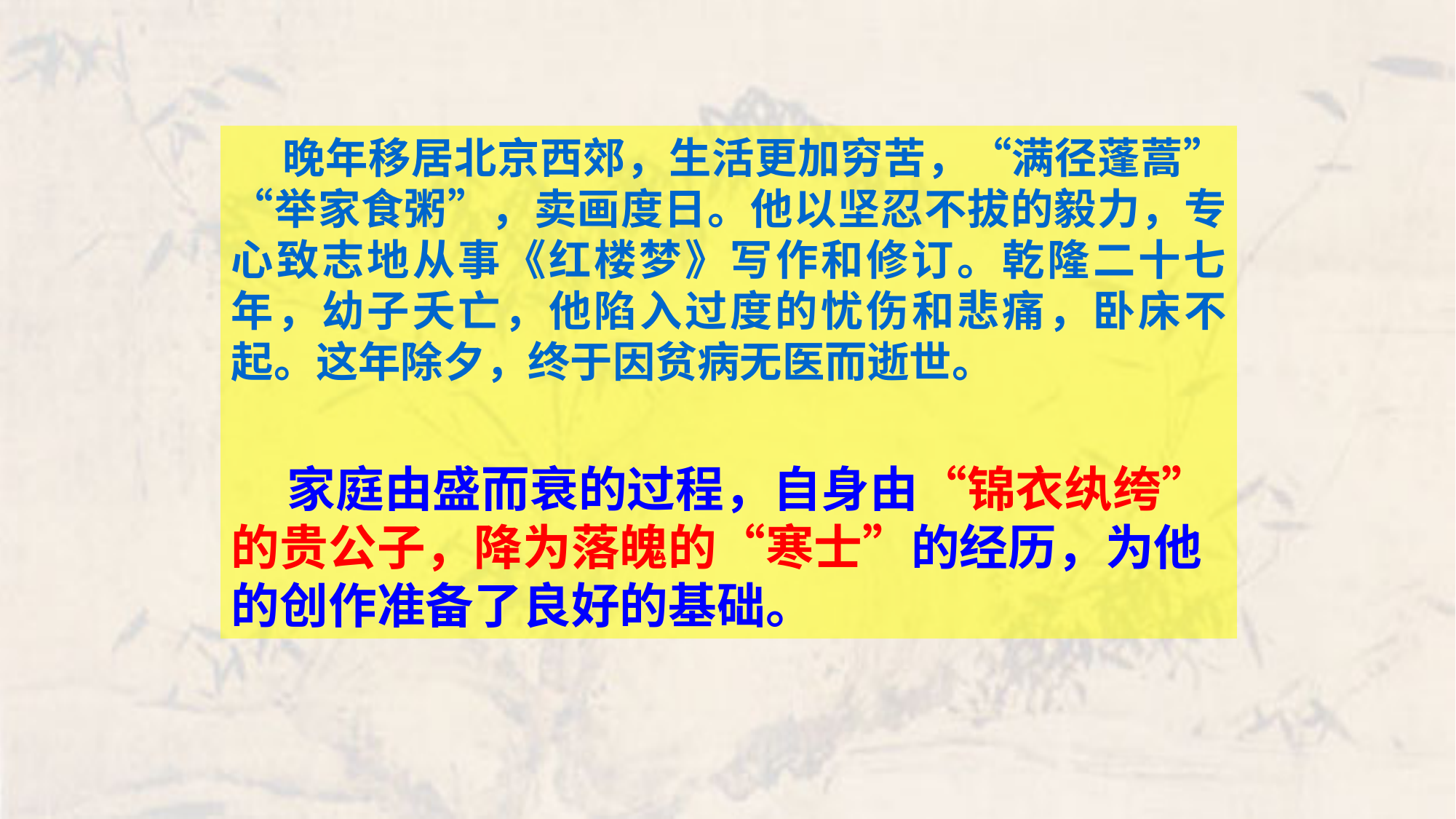

晚年移居北京西郊，生活更加穷苦，“满径蓬蒿”“举家食粥”，卖画度日。他以坚忍不拔的毅力，专心致志地从事《红楼梦》写作和修订。乾隆二十七年，幼子夭亡，他陷入过度的忧伤和悲痛，卧床不起。这年除夕，终于因贫病无医而逝世。

    家庭由盛而衰的过程，自身由“锦衣纨绔”的贵公子，降为落魄的“寒士”的经历，为他的创作准备了良好的基础。